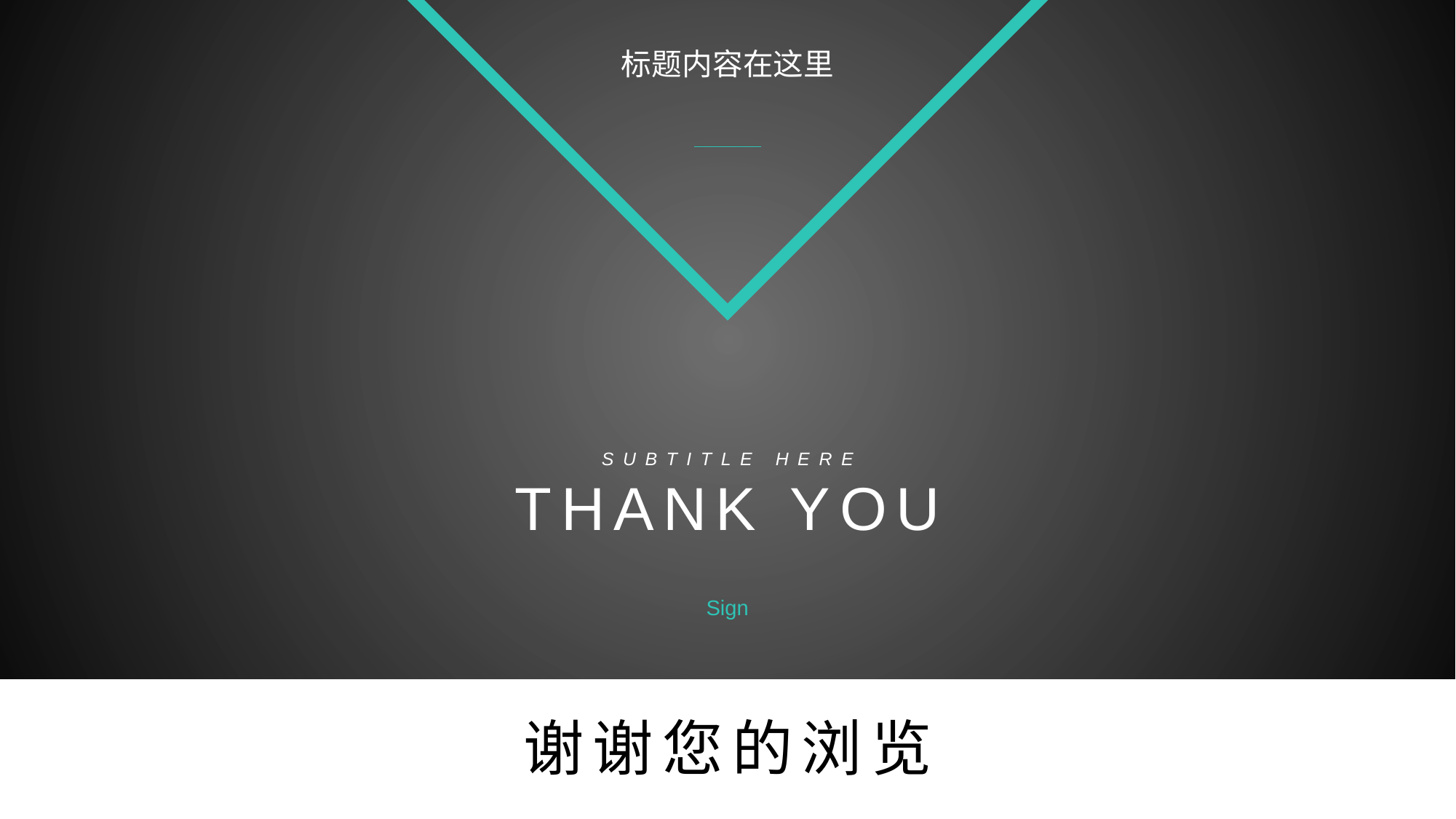

标题内容在这里
SUBTITLE HERE
THANK YOU
Sign

谢谢您的浏览